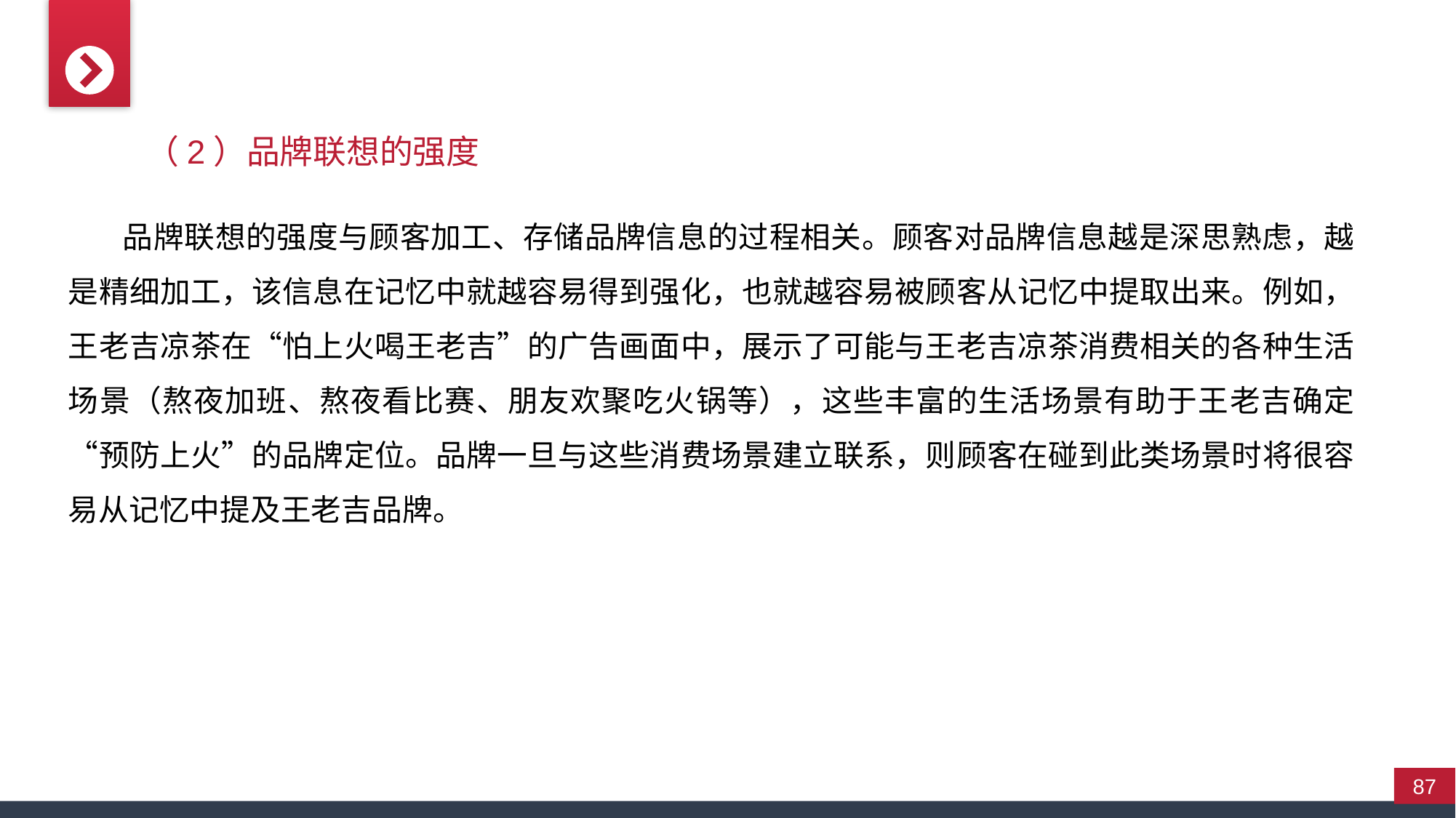

（2）品牌联想的强度
品牌联想的强度与顾客加工、存储品牌信息的过程相关。顾客对品牌信息越是深思熟虑，越是精细加工，该信息在记忆中就越容易得到强化，也就越容易被顾客从记忆中提取出来。例如，王老吉凉茶在“怕上火喝王老吉”的广告画面中，展示了可能与王老吉凉茶消费相关的各种生活场景（熬夜加班、熬夜看比赛、朋友欢聚吃火锅等），这些丰富的生活场景有助于王老吉确定“预防上火”的品牌定位。品牌一旦与这些消费场景建立联系，则顾客在碰到此类场景时将很容易从记忆中提及王老吉品牌。